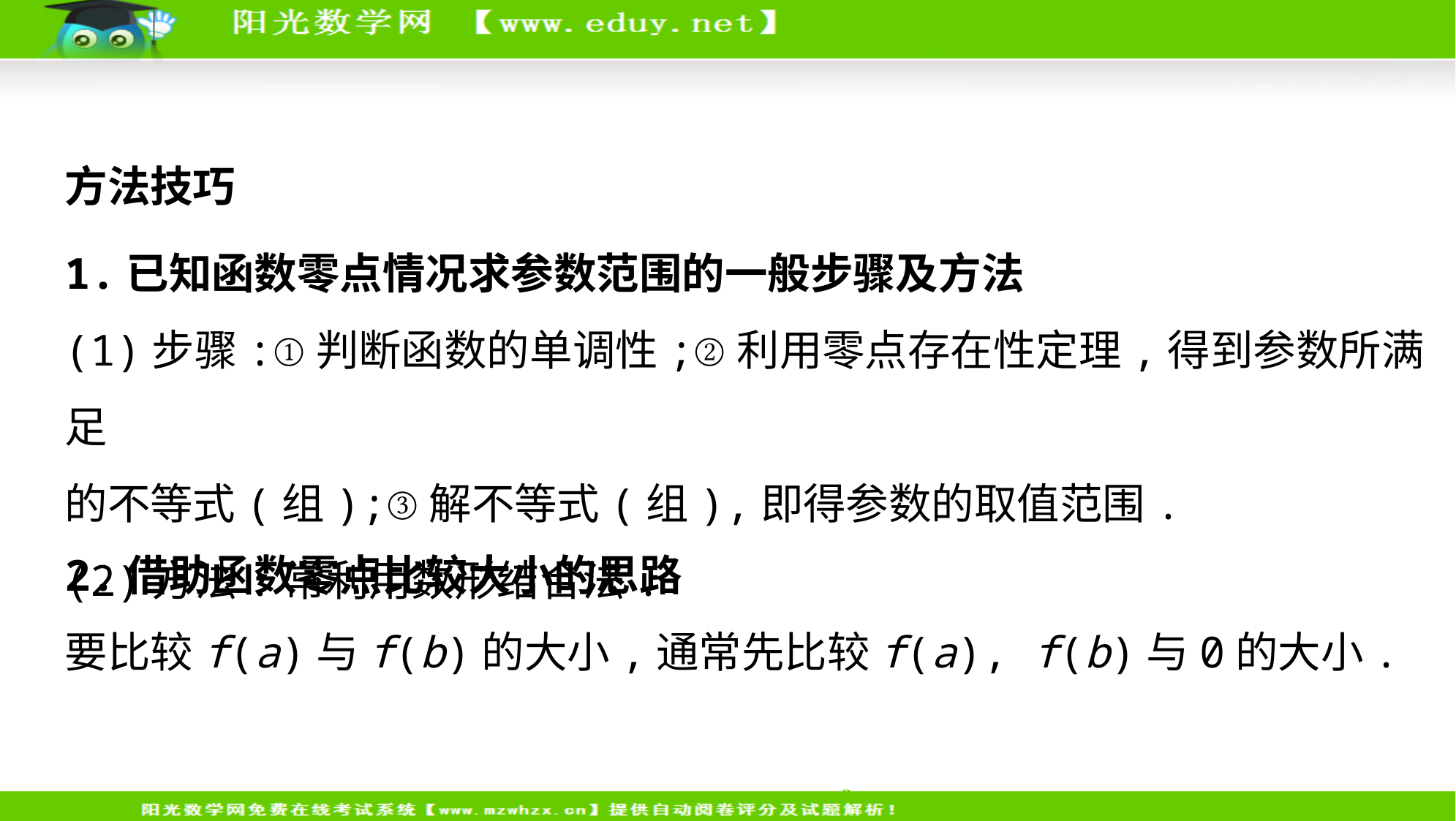

方法技巧
1.已知函数零点情况求参数范围的一般步骤及方法
(1)步骤:①判断函数的单调性;②利用零点存在性定理,得到参数所满足
的不等式(组);③解不等式(组),即得参数的取值范围.
(2)方法:常利用数形结合法.
2.借助函数零点比较大小的思路
要比较f(a)与f(b)的大小,通常先比较f(a), f(b)与0的大小.